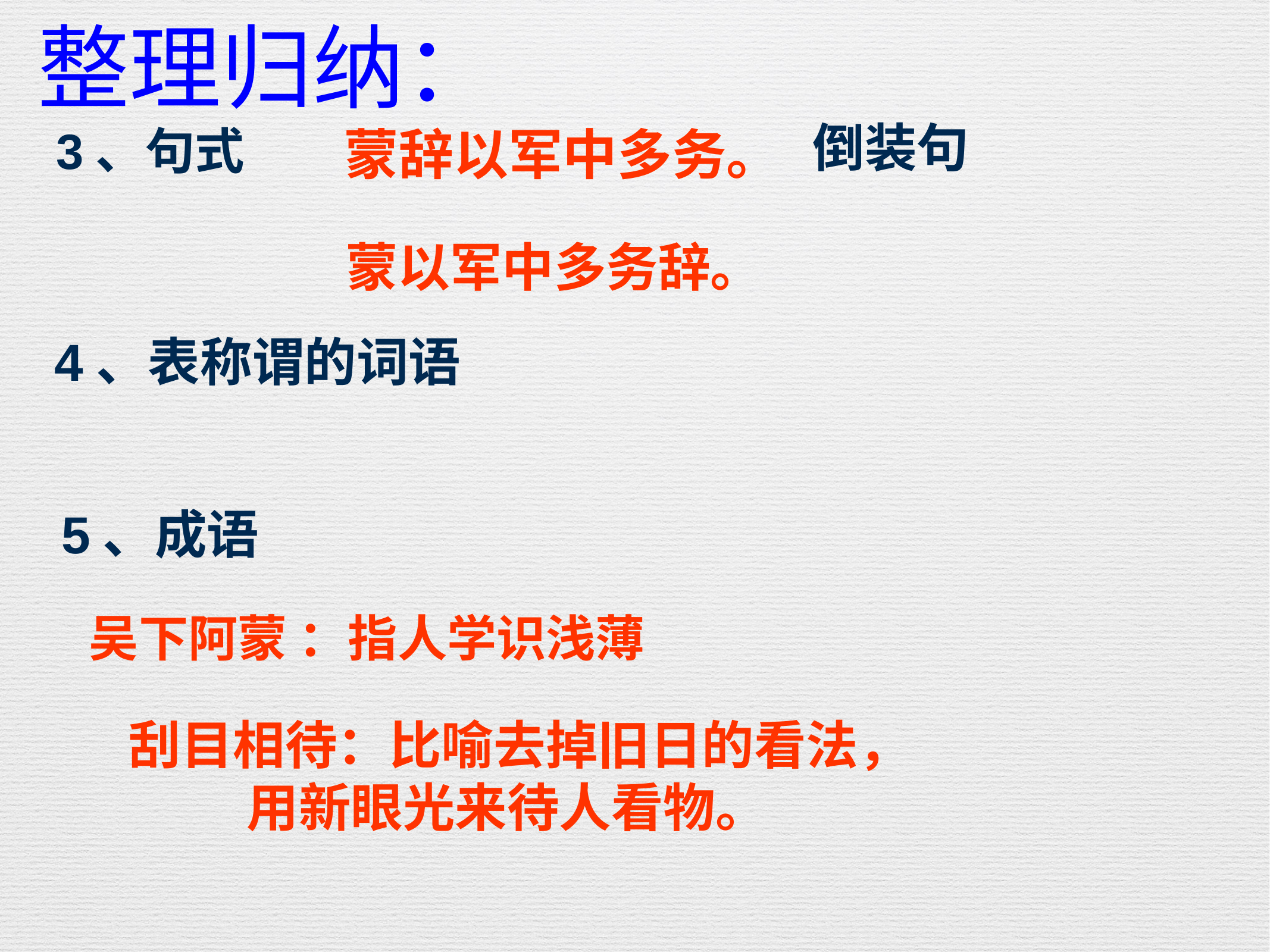

# 整理归纳：
3、句式
蒙辞以军中多务。
倒装句
 蒙以军中多务辞。
4、表称谓的词语
5、成语
    吴下阿蒙 ：指人学识浅薄
 刮目相待：比喻去掉旧日的看法，
           用新眼光来待人看物。